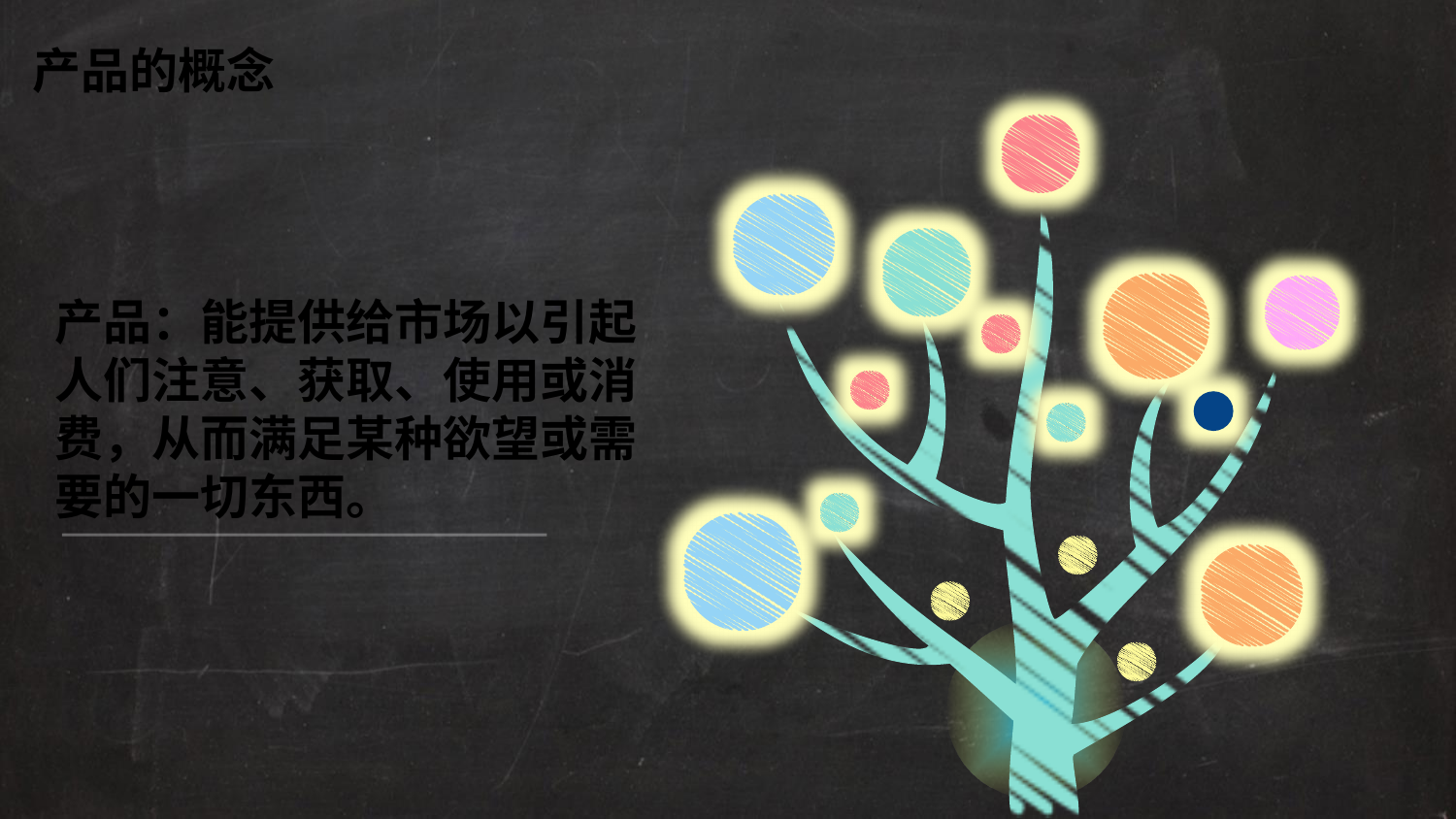

产品的概念

产品：能提供给市场以引起人们注意、获取、使用或消费，从而满足某种欲望或需要的一切东西。